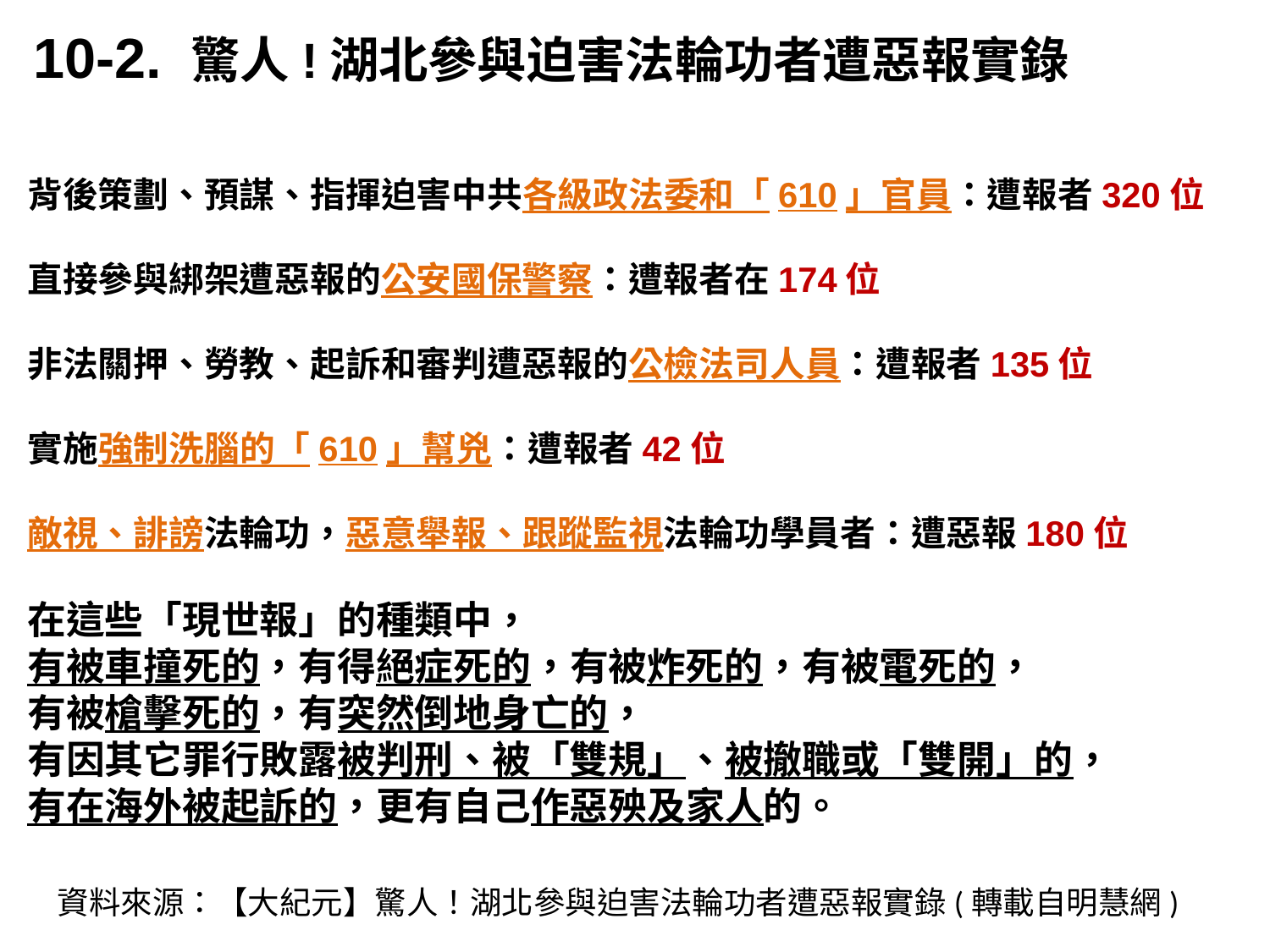

10-2. 驚人!湖北參與迫害法輪功者遭惡報實錄
背後策劃、預謀、指揮迫害中共各級政法委和「610」官員：遭報者320位

直接參與綁架遭惡報的公安國保警察：遭報者在174位

非法關押、勞教、起訴和審判遭惡報的公檢法司人員：遭報者135位

實施強制洗腦的「610」幫兇：遭報者42位

敵視、誹謗法輪功，惡意舉報、跟蹤監視法輪功學員者：遭惡報180位

在這些「現世報」的種類中，
有被車撞死的，有得絕症死的，有被炸死的，有被電死的，
有被槍擊死的，有突然倒地身亡的，
有因其它罪行敗露被判刑、被「雙規」、被撤職或「雙開」的，
有在海外被起訴的，更有自己作惡殃及家人的。
資料來源：【大紀元】驚人！湖北參與迫害法輪功者遭惡報實錄(轉載自明慧網)